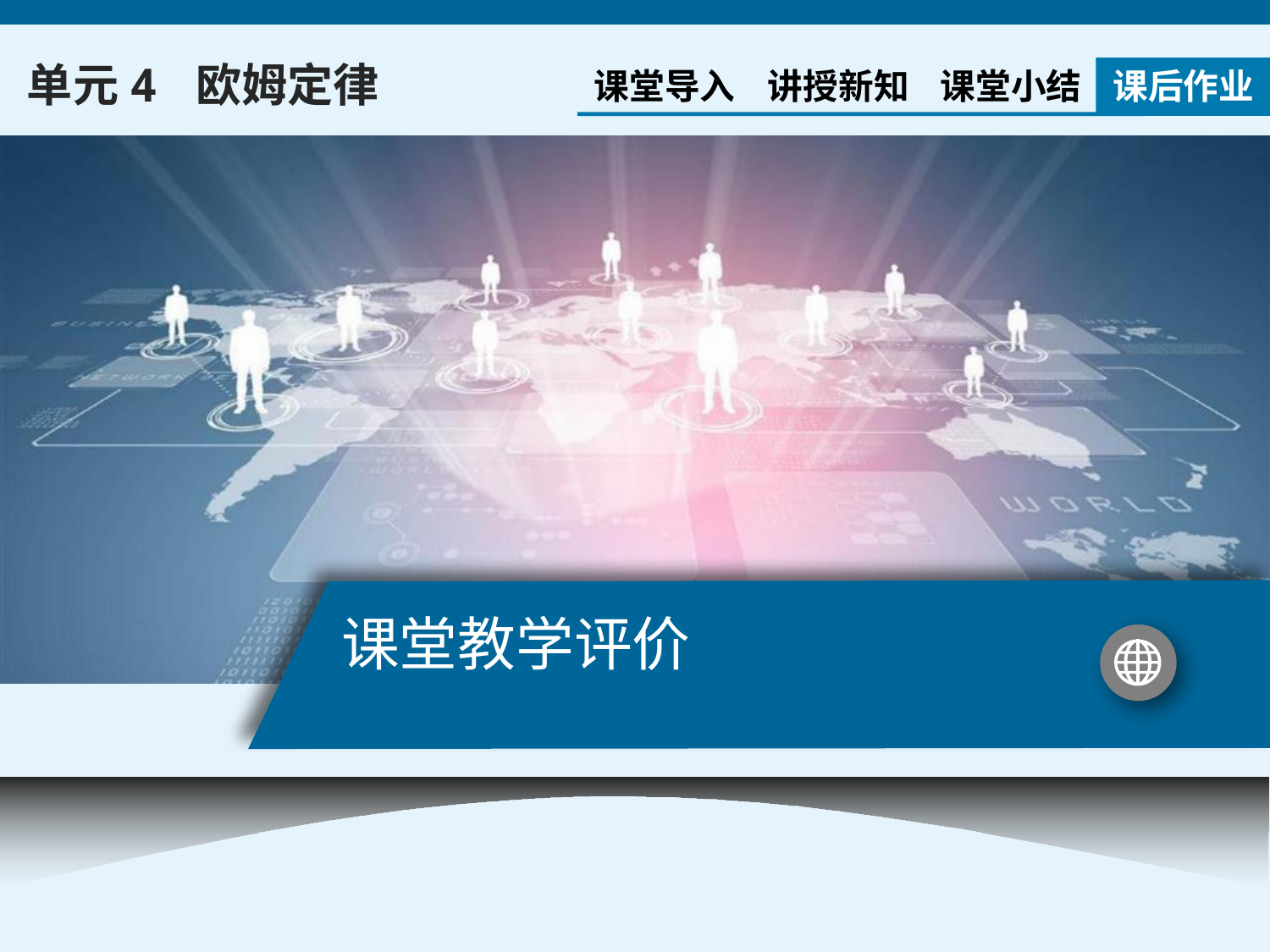

单元4 欧姆定律
课堂导入
讲授新知
课堂小结
课后作业
# 课堂教学评价